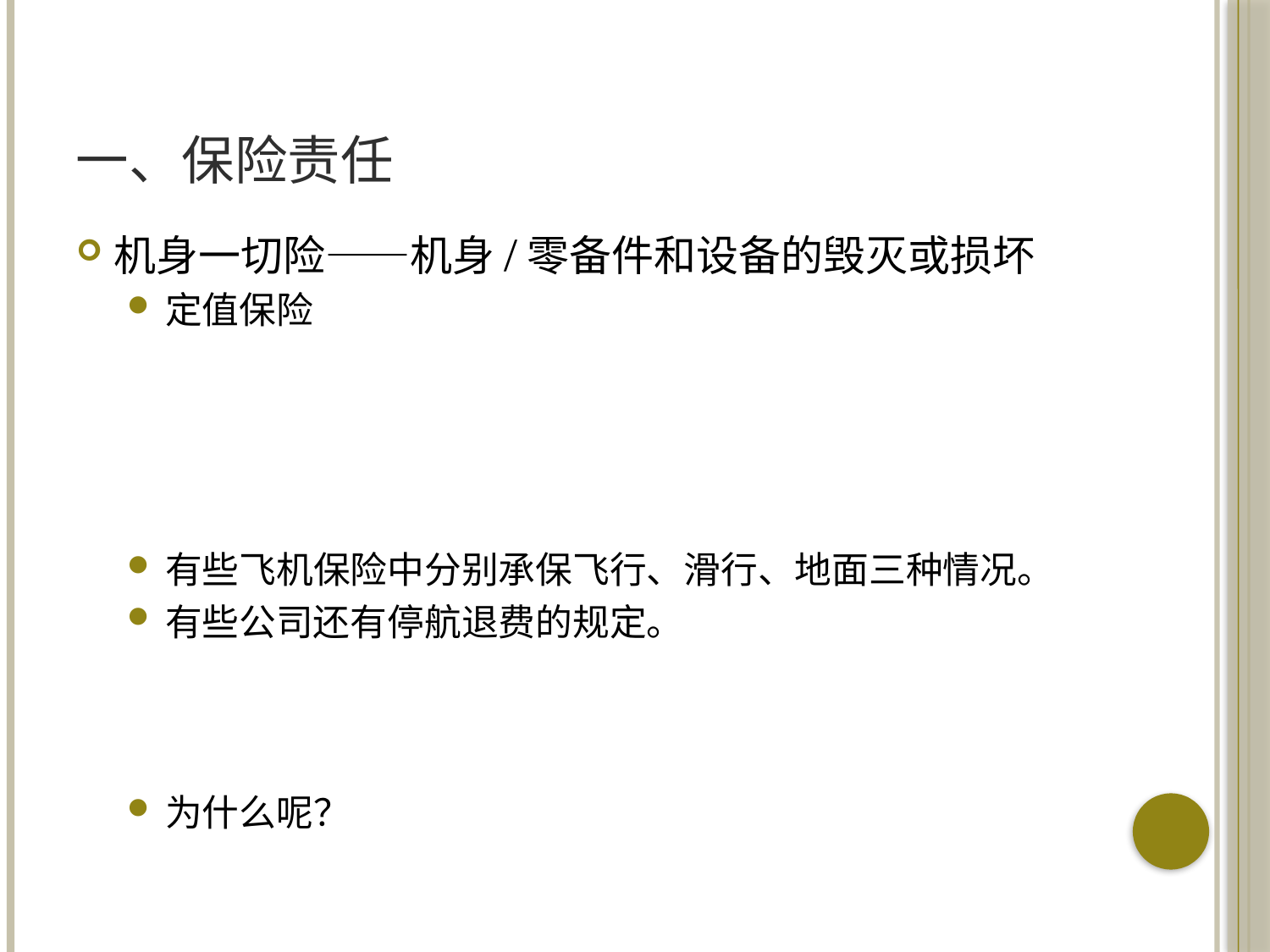

# 一、保险责任
机身一切险——机身/零备件和设备的毁灭或损坏
定值保险

有些飞机保险中分别承保飞行、滑行、地面三种情况。
有些公司还有停航退费的规定。

为什么呢？